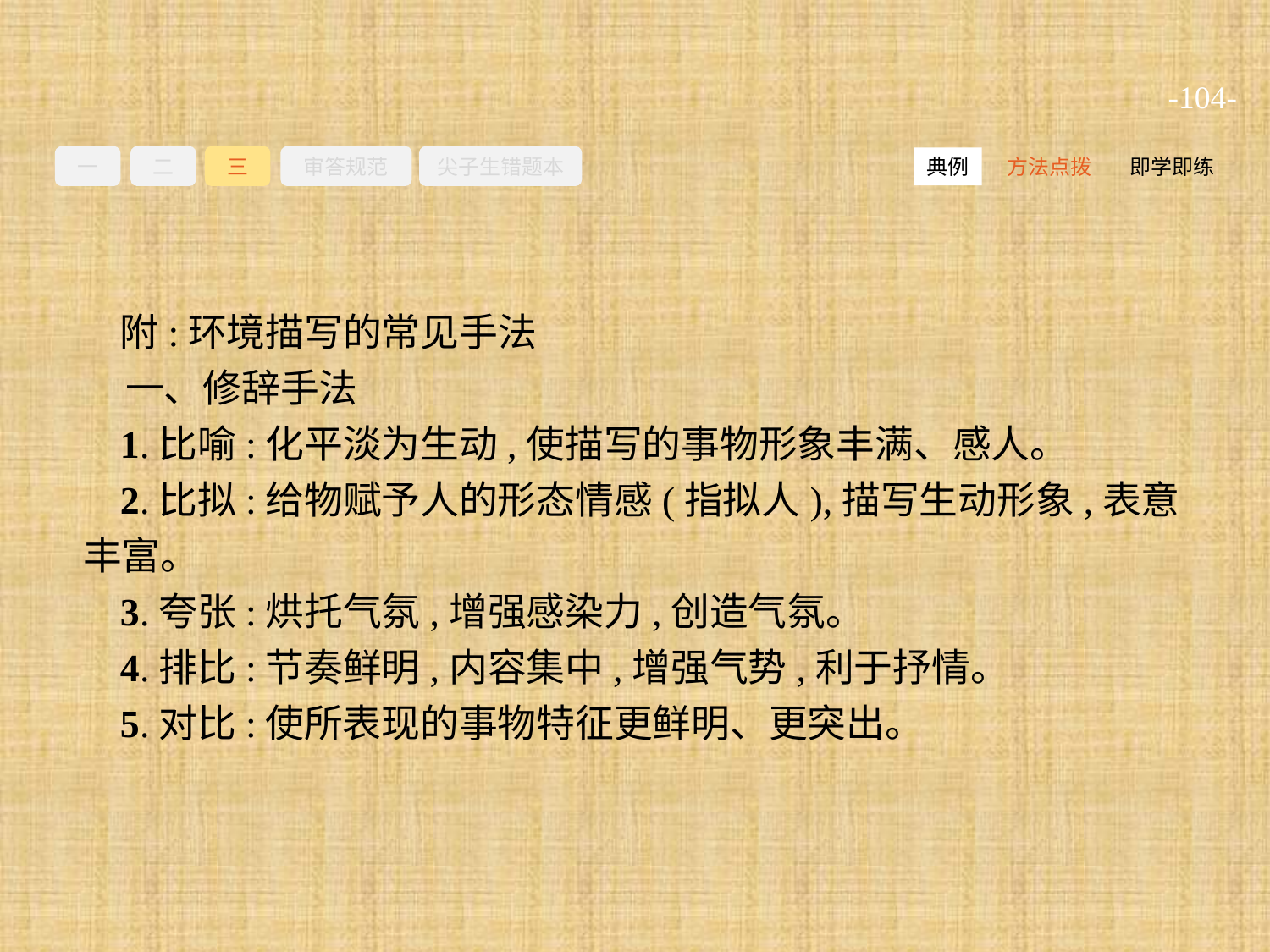

-104-
一
二
三
审答规范
尖子生错题本
方法点拨
即学即练
典例
附:环境描写的常见手法
一、修辞手法
1.比喻:化平淡为生动,使描写的事物形象丰满、感人。
2.比拟:给物赋予人的形态情感(指拟人),描写生动形象,表意丰富。
3.夸张:烘托气氛,增强感染力,创造气氛。
4.排比:节奏鲜明,内容集中,增强气势,利于抒情。
5.对比:使所表现的事物特征更鲜明、更突出。